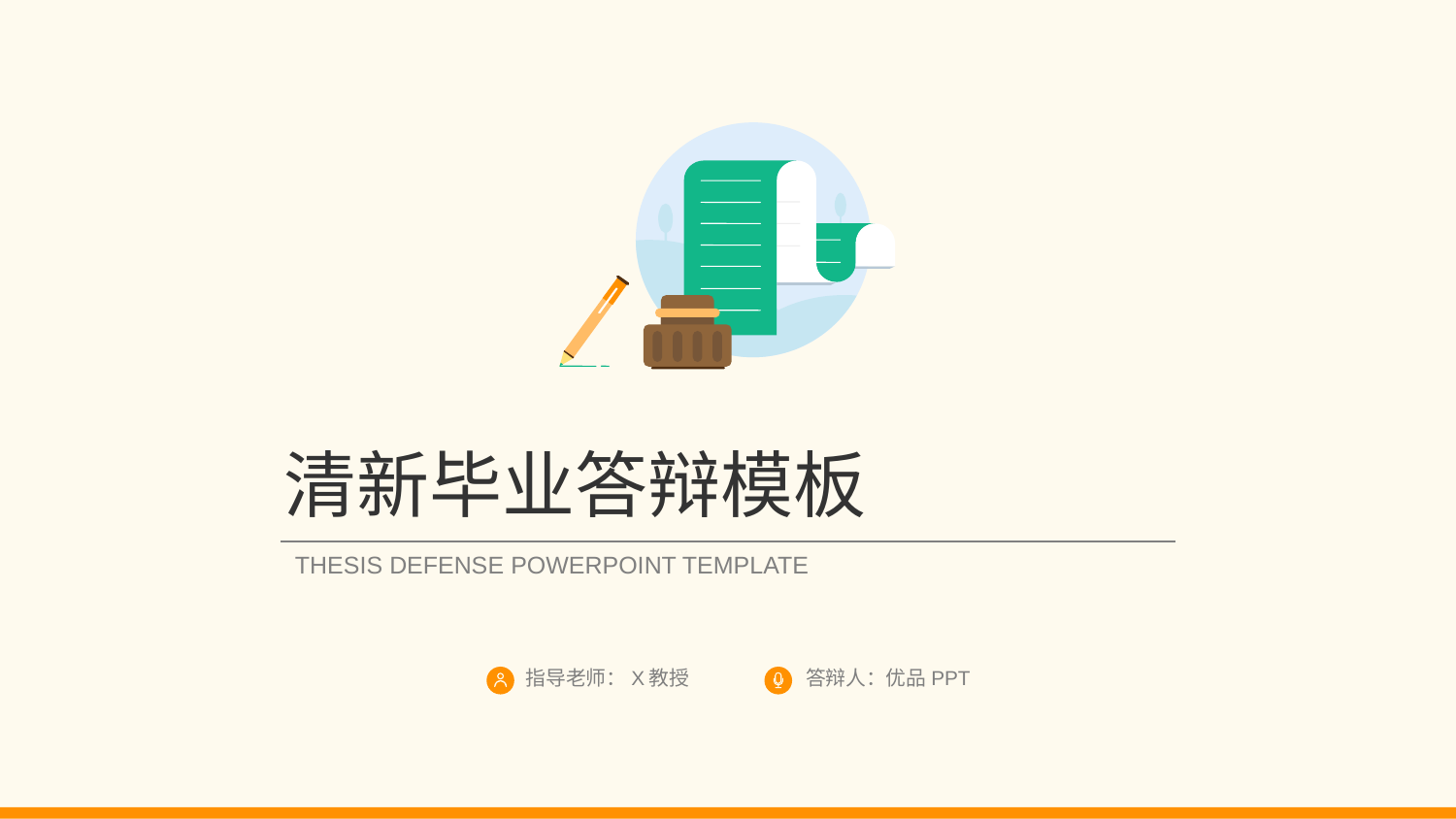

清新毕业答辩模板
THESIS DEFENSE POWERPOINT TEMPLATE
指导老师：X教授
答辩人：优品PPT